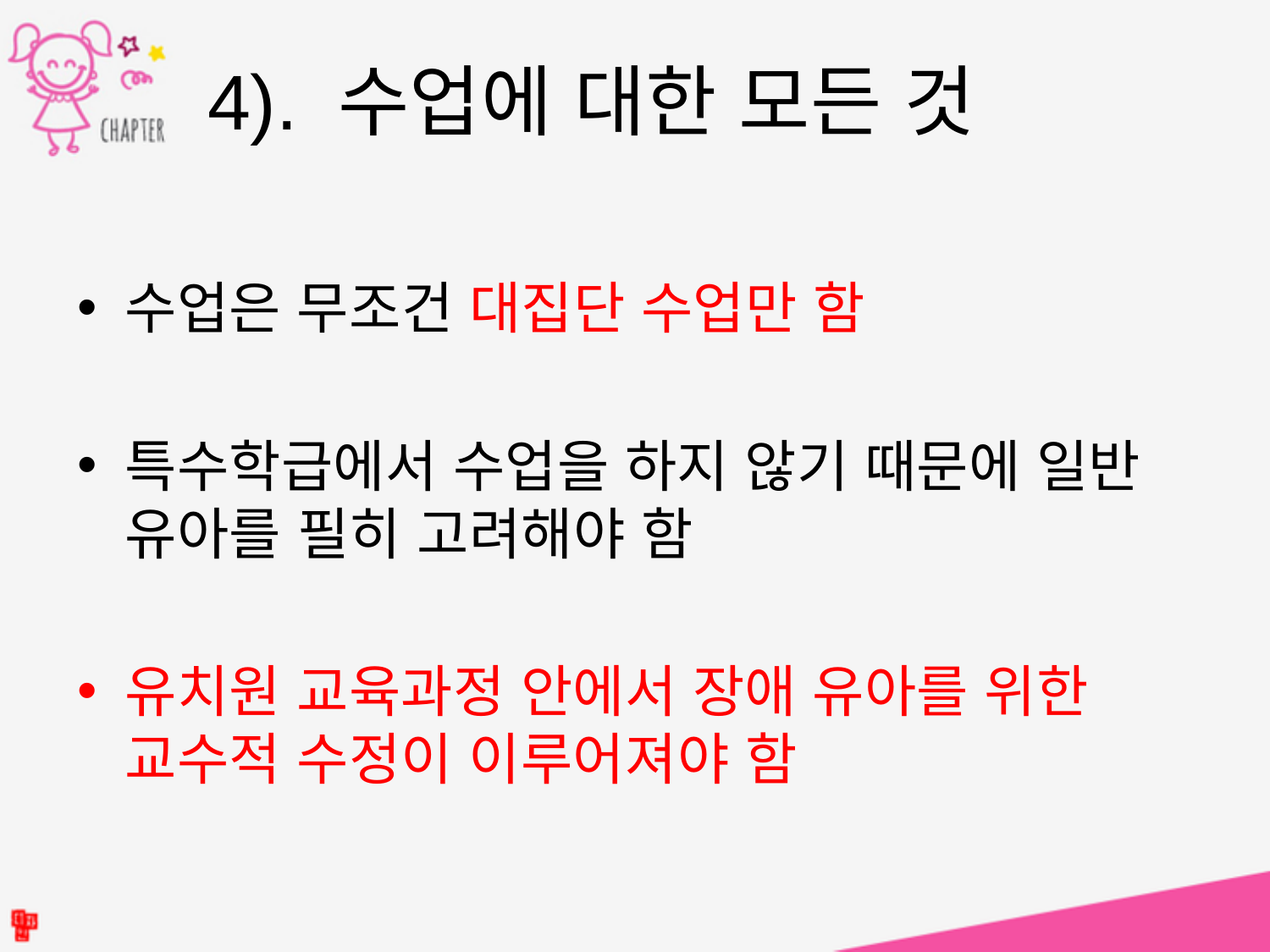

4). 수업에 대한 모든 것
수업은 무조건 대집단 수업만 함

특수학급에서 수업을 하지 않기 때문에 일반 유아를 필히 고려해야 함

유치원 교육과정 안에서 장애 유아를 위한 교수적 수정이 이루어져야 함